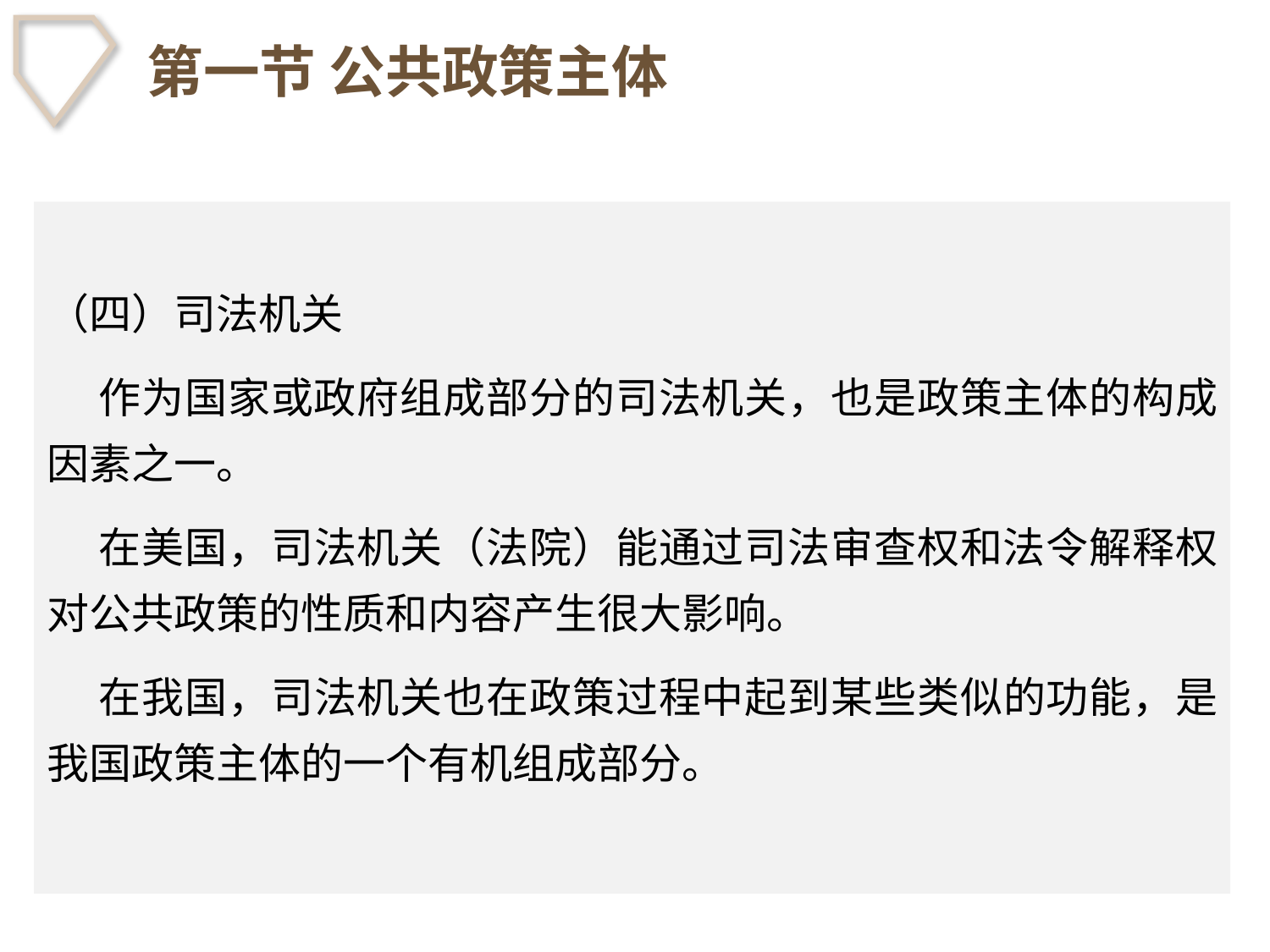

# 第一节 公共政策主体

（四）司法机关
    作为国家或政府组成部分的司法机关，也是政策主体的构成因素之一。
    在美国，司法机关（法院）能通过司法审查权和法令解释权对公共政策的性质和内容产生很大影响。
    在我国，司法机关也在政策过程中起到某些类似的功能，是我国政策主体的一个有机组成部分。